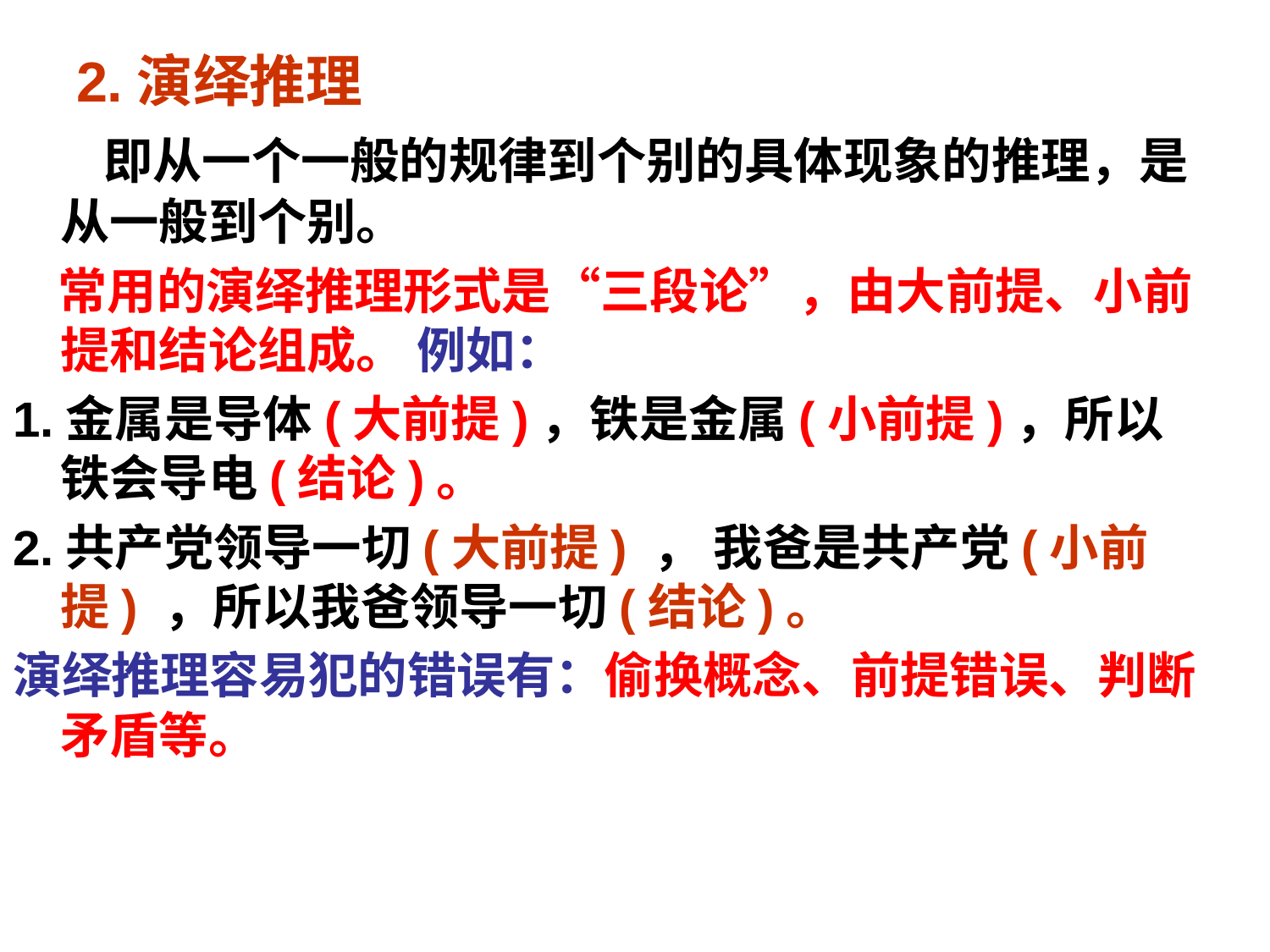

# 2.演绎推理
      即从一个一般的规律到个别的具体现象的推理，是从一般到个别。
   常用的演绎推理形式是“三段论”，由大前提、小前提和结论组成。 例如：
1.金属是导体(大前提)，铁是金属(小前提)，所以铁会导电(结论)。
2.共产党领导一切(大前提) ， 我爸是共产党(小前提) ，所以我爸领导一切(结论)。
演绎推理容易犯的错误有：偷换概念、前提错误、判断矛盾等。